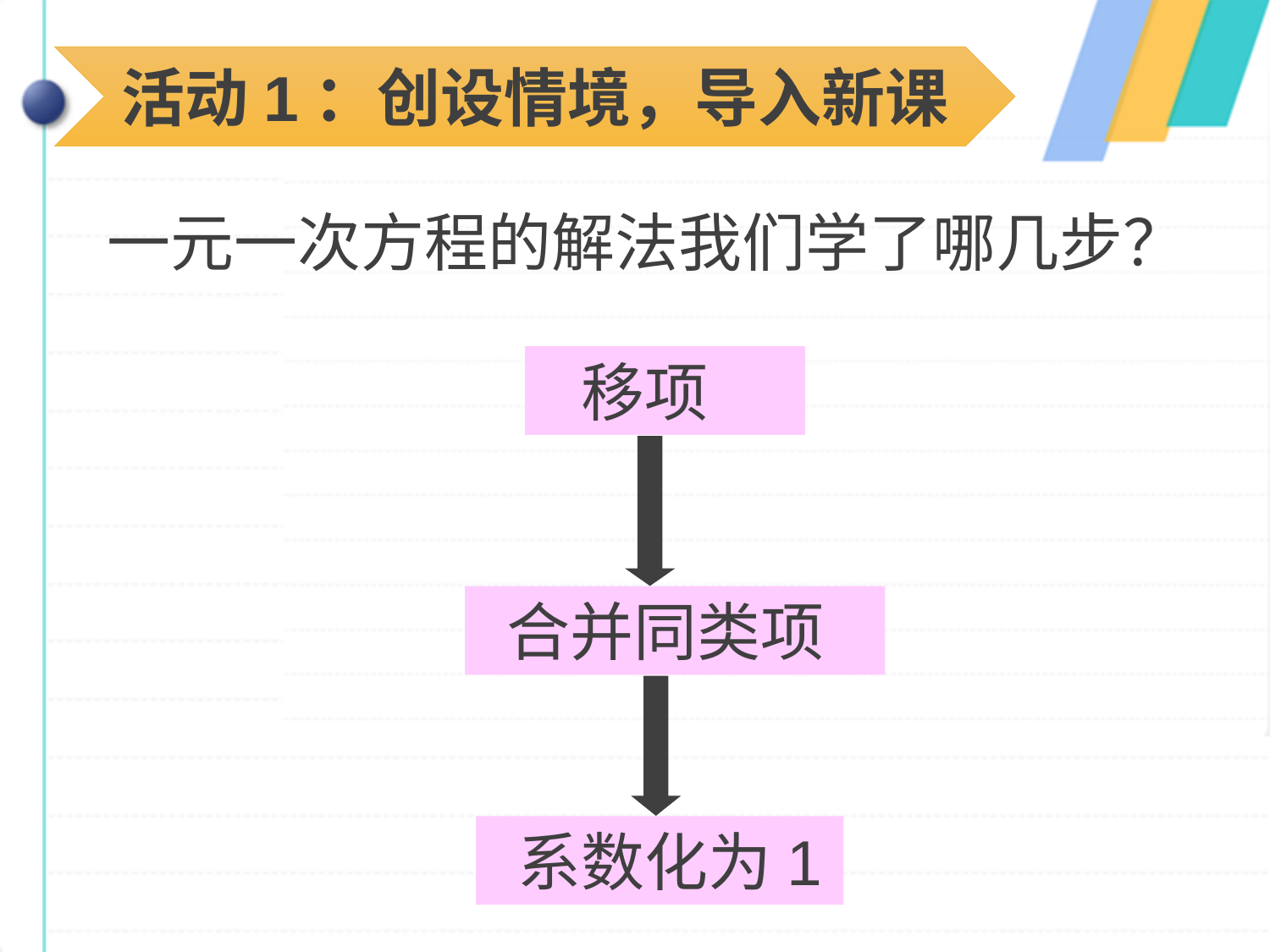

活动1：创设情境，导入新课
一元一次方程的解法我们学了哪几步？
  移项

 合并同类项

 系数化为1